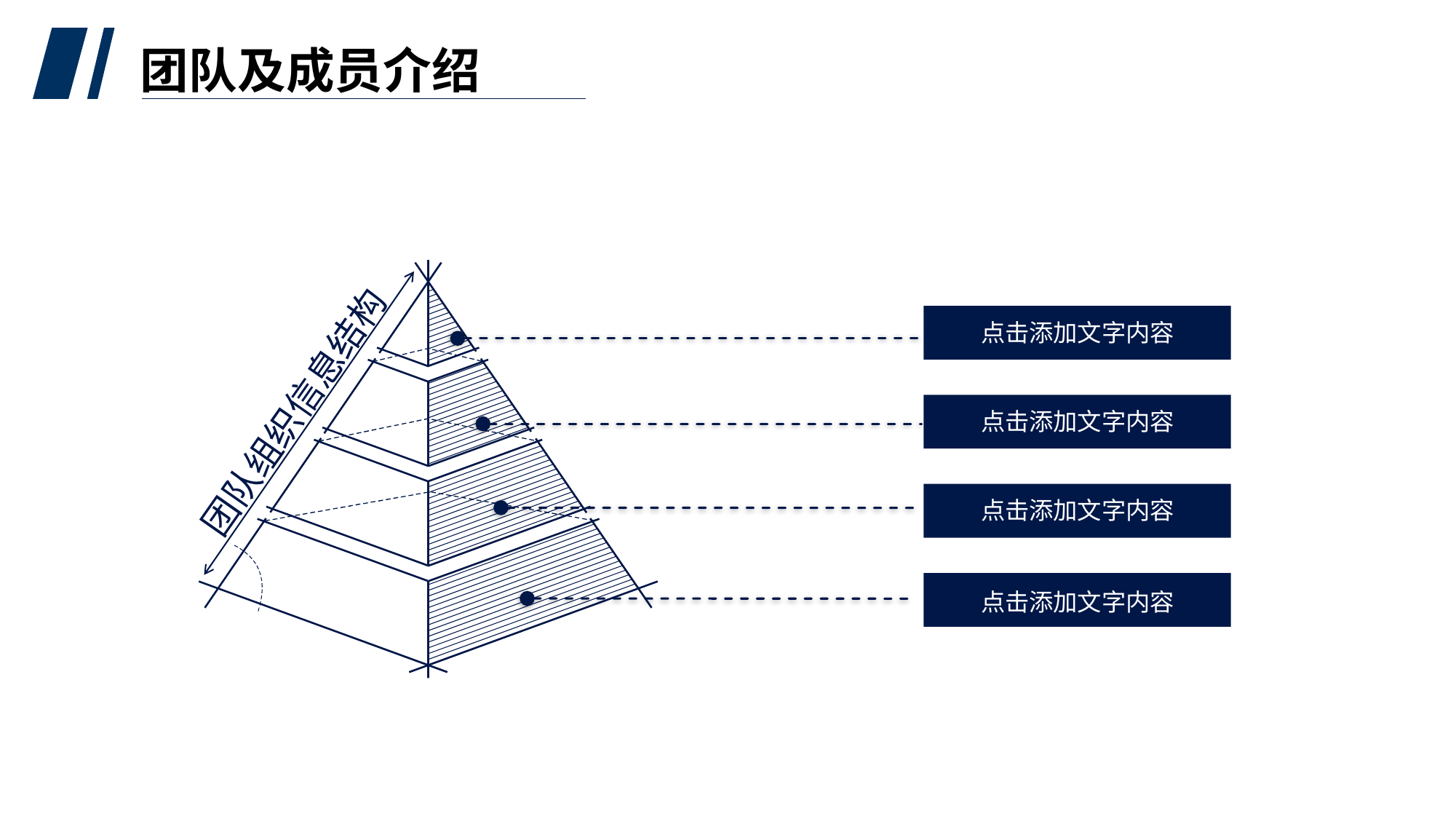

团队及成员介绍

点击添加文字内容
团队组织信息结构

点击添加文字内容

点击添加文字内容

点击添加文字内容
0.5 秒延迟符，无
意义，可删除.